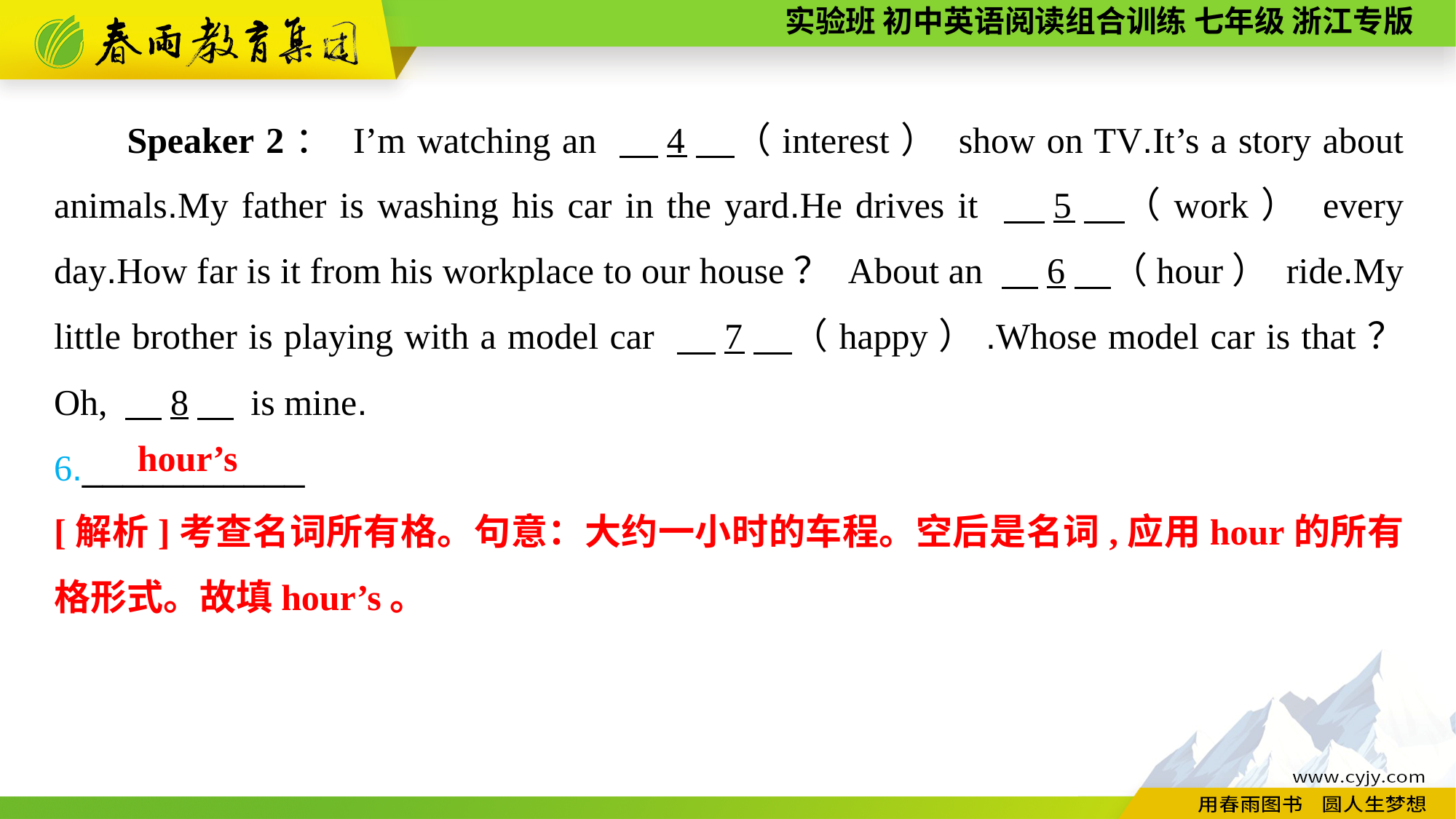

Speaker 2： I’m watching an 　4　（interest） show on TV.It’s a story about animals.My father is washing his car in the yard.He drives it 　5　（work） every day.How far is it from his workplace to our house？ About an 　6　（hour） ride.My little brother is playing with a model car 　7　（happy）.Whose model car is that？ Oh, 　8　 is mine.
6.___________
hour’s
[解析]考查名词所有格。句意：大约一小时的车程。空后是名词,应用hour的所有格形式。故填hour’s。